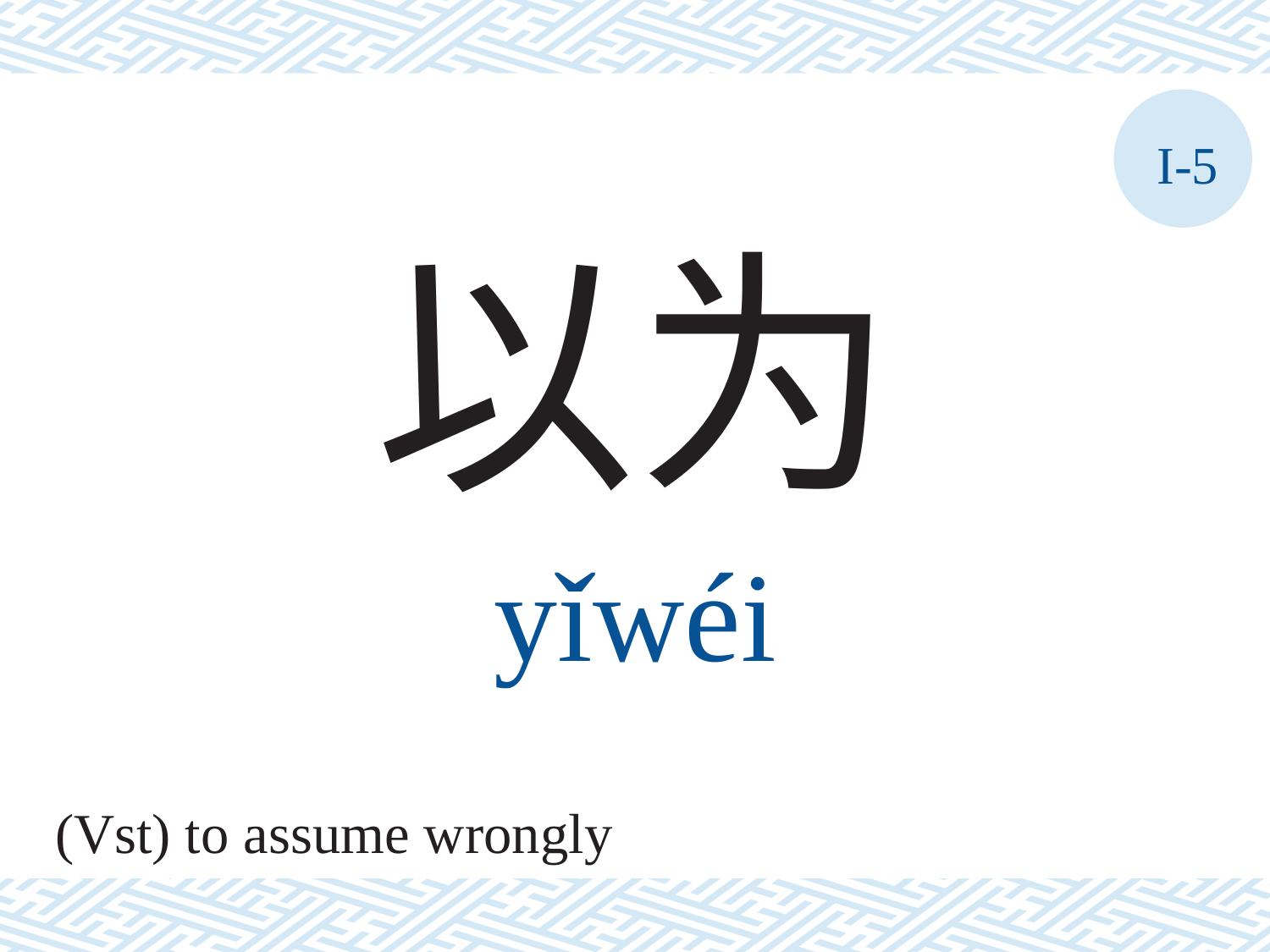

I-5
以为
yǐwéi
(Vst) to assume wrongly